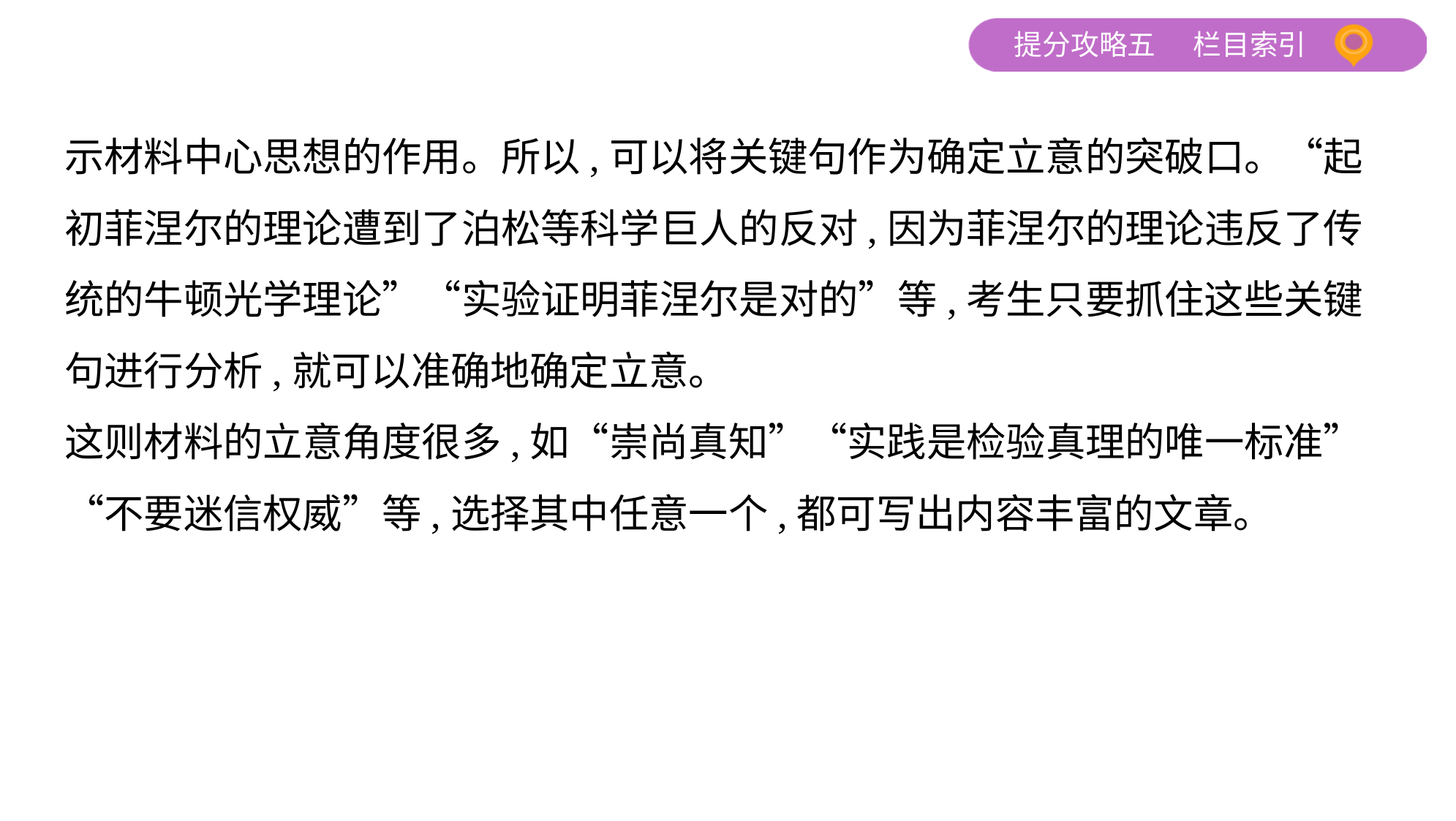

示材料中心思想的作用。所以,可以将关键句作为确定立意的突破口。“起
初菲涅尔的理论遭到了泊松等科学巨人的反对,因为菲涅尔的理论违反了传
统的牛顿光学理论”“实验证明菲涅尔是对的”等,考生只要抓住这些关键
句进行分析,就可以准确地确定立意。
这则材料的立意角度很多,如“崇尚真知”“实践是检验真理的唯一标准”
“不要迷信权威”等,选择其中任意一个,都可写出内容丰富的文章。